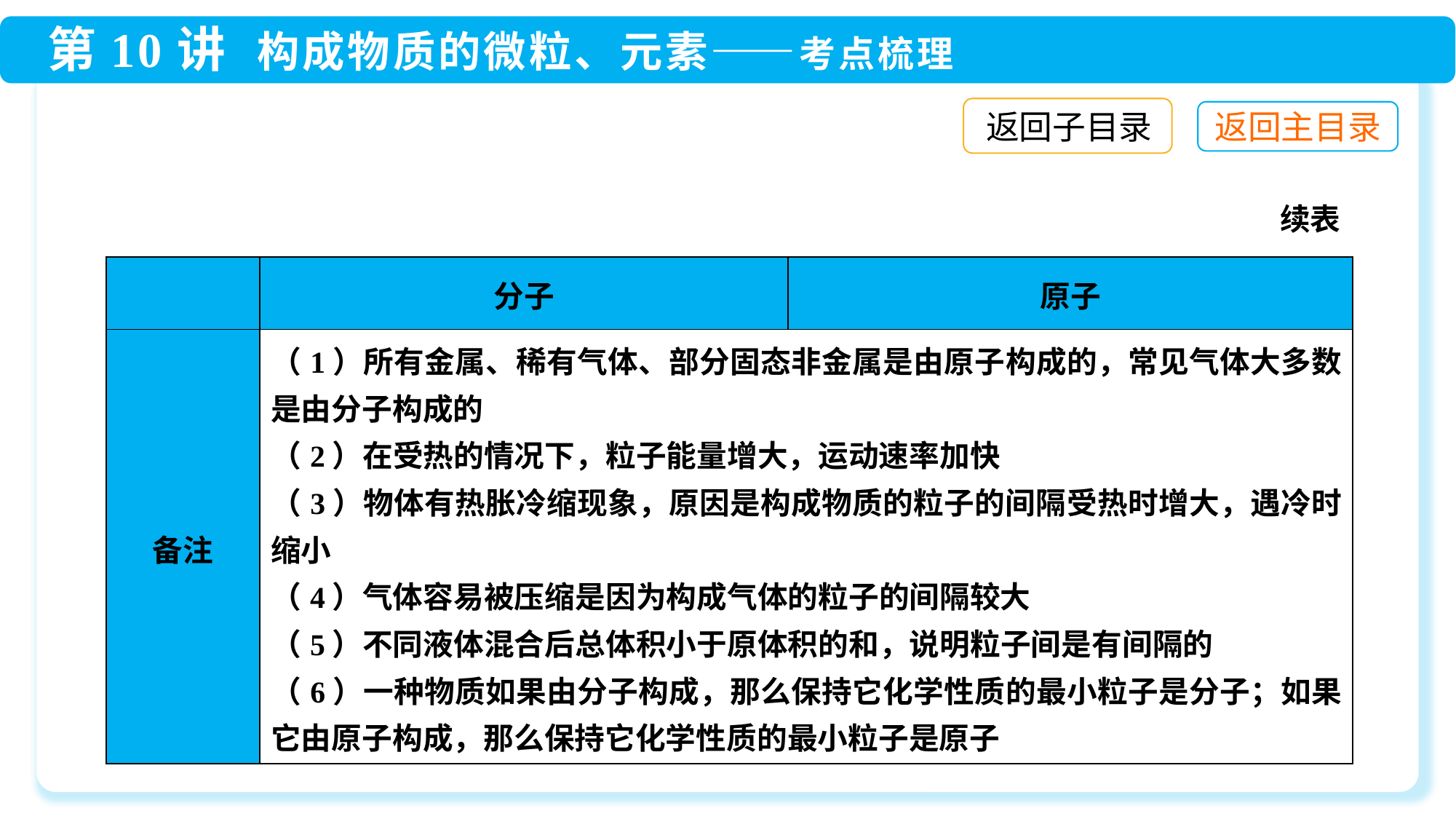

返回子目录
续表
|  | 分子 | 原子 |
| --- | --- | --- |
| 备注 | （1）所有金属、稀有气体、部分固态非金属是由原子构成的，常见气体大多数是由分子构成的 （2）在受热的情况下，粒子能量增大，运动速率加快 （3）物体有热胀冷缩现象，原因是构成物质的粒子的间隔受热时增大，遇冷时缩小 （4）气体容易被压缩是因为构成气体的粒子的间隔较大 （5）不同液体混合后总体积小于原体积的和，说明粒子间是有间隔的 （6）一种物质如果由分子构成，那么保持它化学性质的最小粒子是分子；如果它由原子构成，那么保持它化学性质的最小粒子是原子 |  |